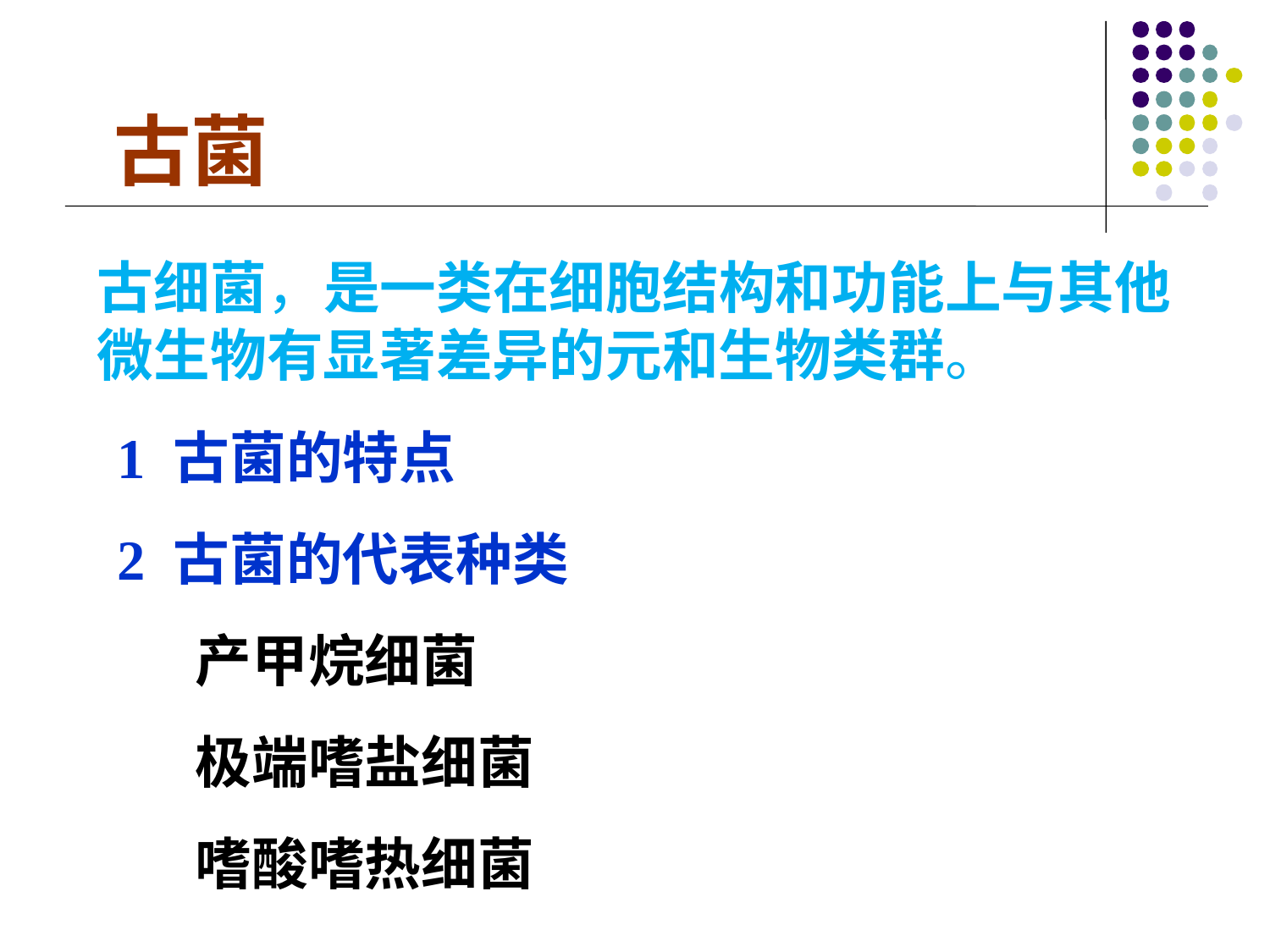

古菌
古细菌，是一类在细胞结构和功能上与其他微生物有显著差异的元和生物类群。
1 古菌的特点
2 古菌的代表种类
     产甲烷细菌
     极端嗜盐细菌
     嗜酸嗜热细菌